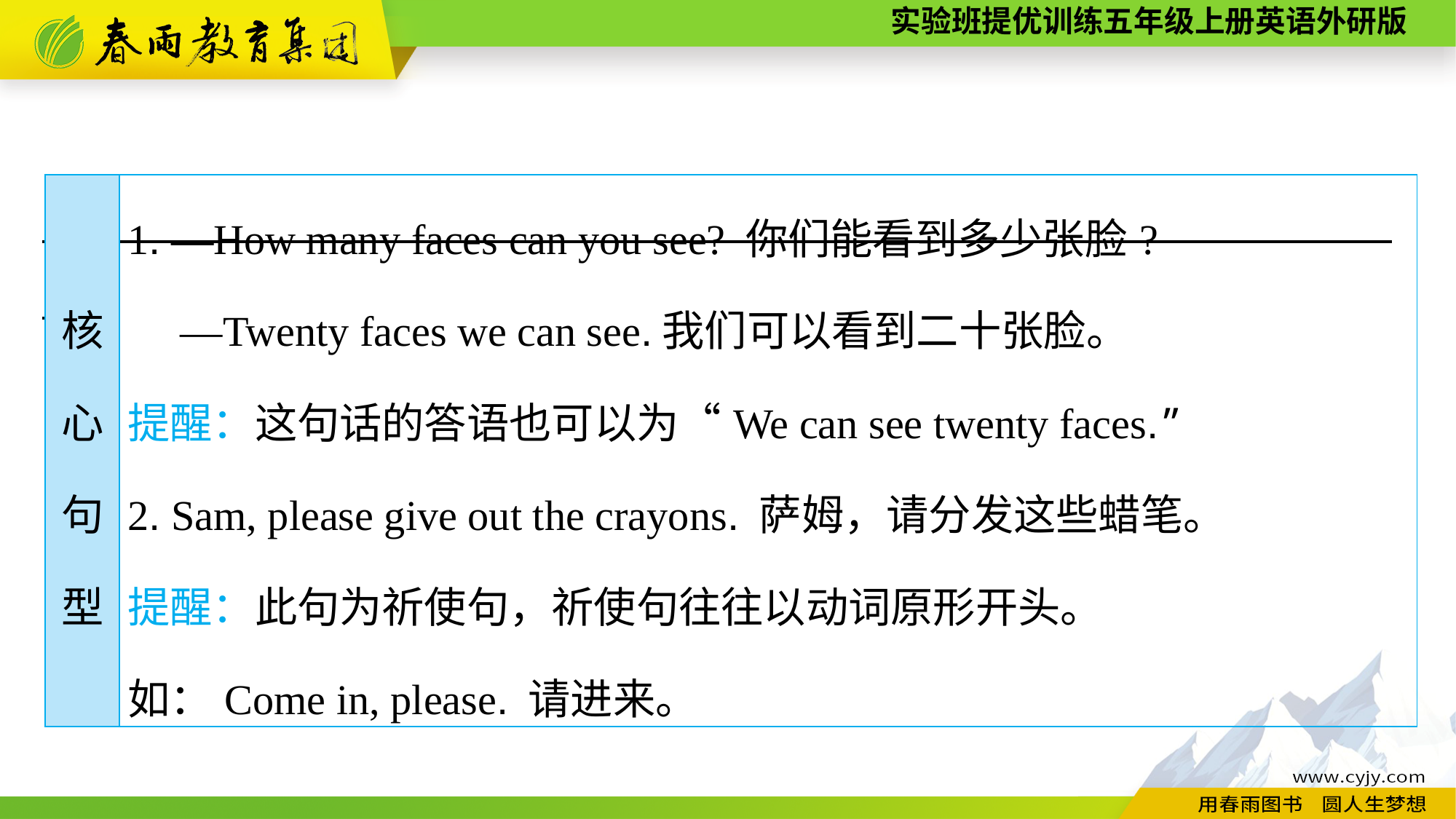

| 核 心 句 型 | 1. —How many faces can you see? 你们能看到多少张脸? —Twenty faces we can see.我们可以看到二十张脸。 提醒：这句话的答语也可以为“We can see twenty faces.” 2. Sam, please give out the crayons. 萨姆，请分发这些蜡笔。 提醒：此句为祈使句，祈使句往往以动词原形开头。 如：Come in, please. 请进来。 |
| --- | --- |